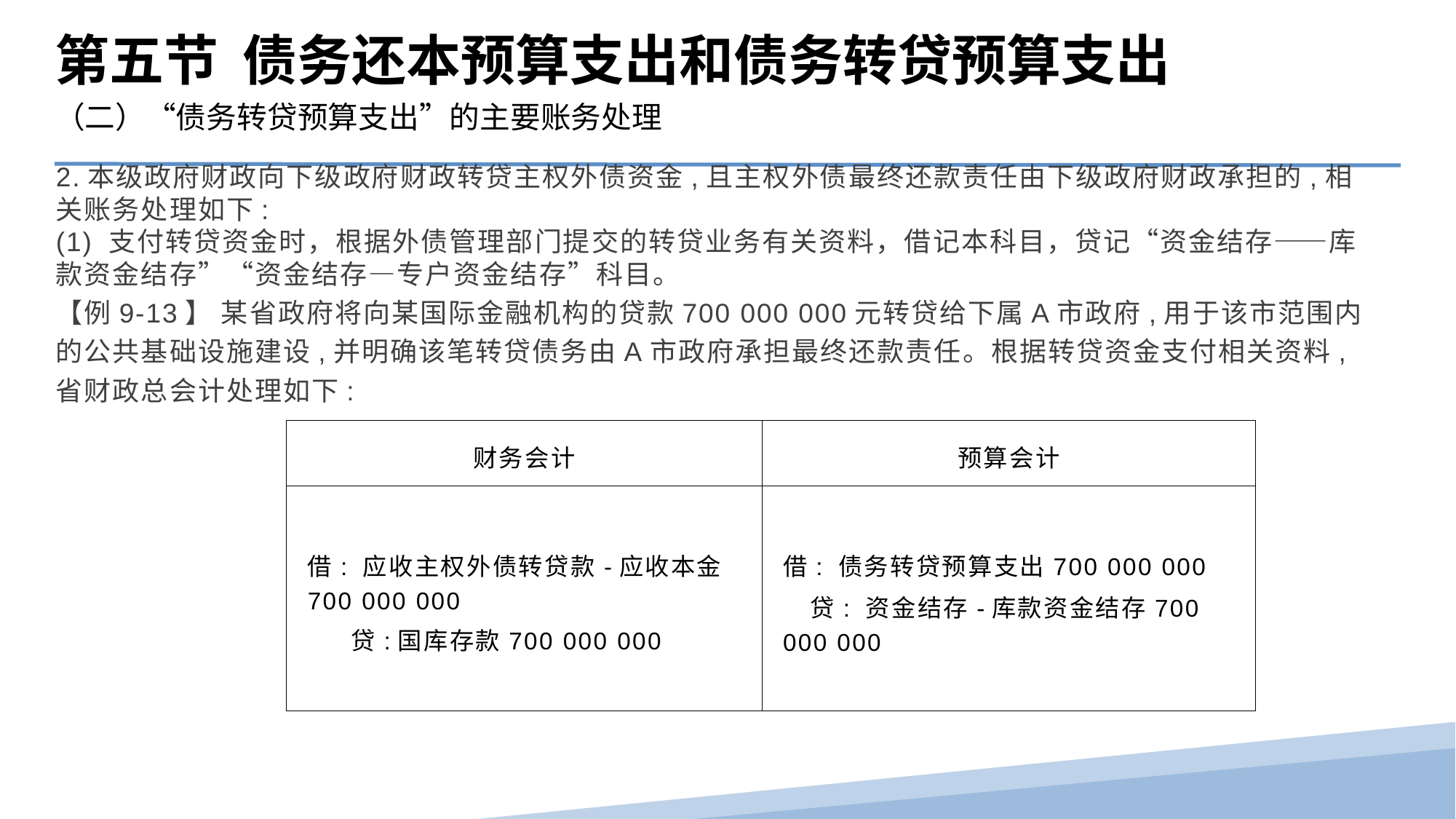

第五节  债务还本预算支出和债务转贷预算支出
（二）“债务转贷预算支出”的主要账务处理

2.本级政府财政向下级政府财政转贷主权外债资金,且主权外债最终还款责任由下级政府财政承担的,相关账务处理如下:
(1) 支付转贷资金时，根据外债管理部门提交的转贷业务有关资料，借记本科目，贷记“资金结存——库款资金结存”“资金结存—专户资金结存”科目。
【例9-13】 某省政府将向某国际金融机构的贷款700 000 000元转贷给下属A市政府,用于该市范围内的公共基础设施建设,并明确该笔转贷债务由A市政府承担最终还款责任。根据转贷资金支付相关资料,省财政总会计处理如下:
| 财务会计 | 预算会计 |
| --- | --- |
| 借: 应收主权外债转贷款-应收本金700 000 000 贷:国库存款700 000 000 | 借: 债务转贷预算支出700 000 000 贷: 资金结存-库款资金结存700 000 000 |